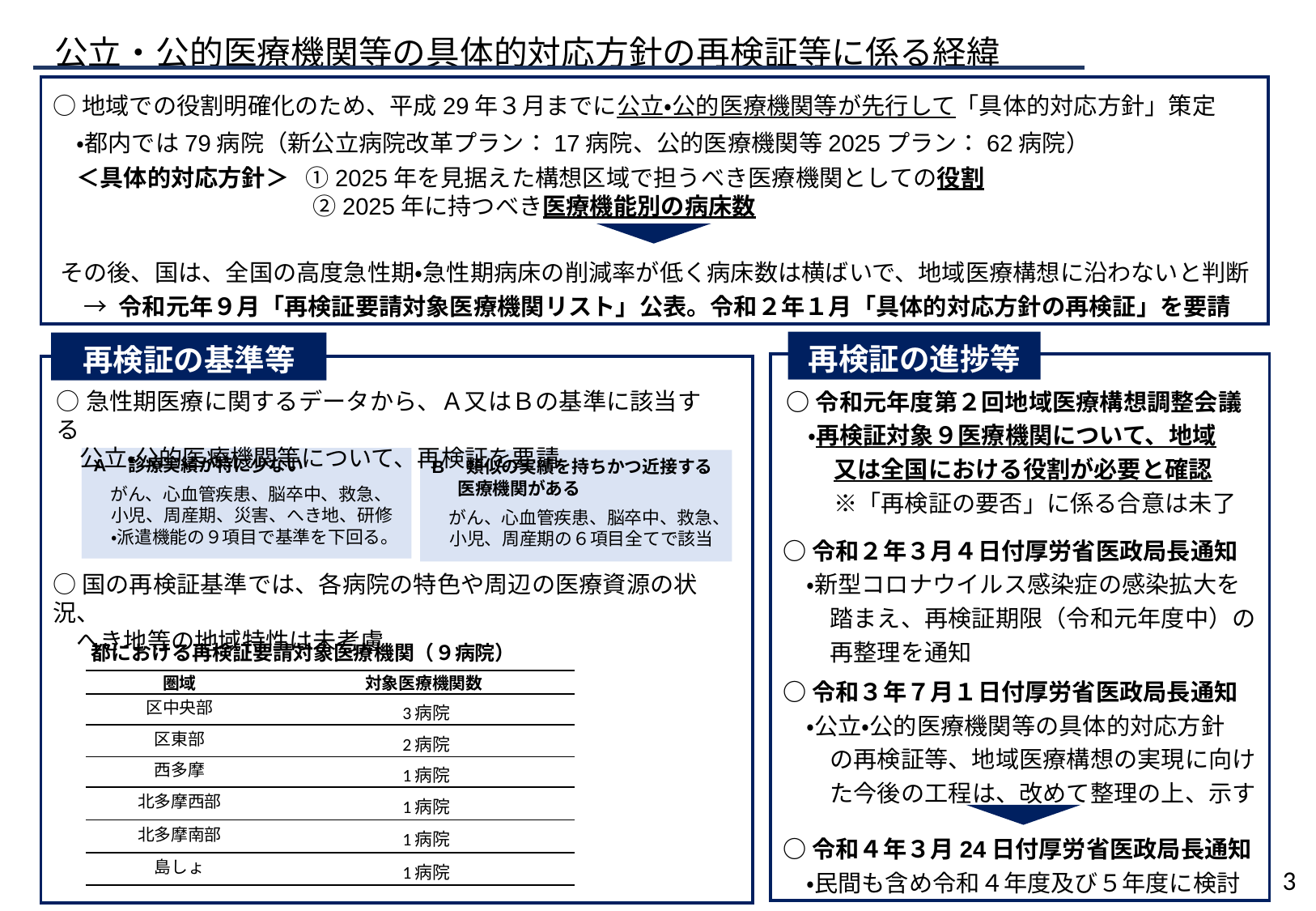

公立・公的医療機関等の具体的対応方針の再検証等に係る経緯
○地域での役割明確化のため、平成29年３月までに公立・公的医療機関等が先行して「具体的対応方針」策定
　・都内では79病院（新公立病院改革プラン：17病院、公的医療機関等2025プラン：62病院）

　＜具体的対応方針＞   ①2025年を見据えた構想区域で担うべき医療機関としての役割
　　　　　　　　　　　②2025年に持つべき医療機能別の病床数

その後、国は、全国の高度急性期・急性期病床の削減率が低く病床数は横ばいで、地域医療構想に沿わないと判断
 → 令和元年９月「再検証要請対象医療機関リスト」公表。令和２年１月「具体的対応方針の再検証」を要請
再検証の進捗等
再検証の基準等

○令和元年度第２回地域医療構想調整会議
   ・再検証対象９医療機関について、地域
　　又は全国における役割が必要と確認
　　※「再検証の要否」に係る合意は未了
○急性期医療に関するデータから、Ａ又はＢの基準に該当する
　公立・公的医療機関等について、再検証を要請
A　診療実績が特に少ない

　がん、心血管疾患、脳卒中、救急、
　小児、周産期、災害、へき地、研修
　・派遣機能の９項目で基準を下回る。
B　類似の実績を持ちかつ近接する
　  医療機関がある

　がん、心血管疾患、脳卒中、救急、
　小児、周産期の６項目全てで該当
○令和２年３月４日付厚労省医政局長通知
　・新型コロナウイルス感染症の感染拡大を
　　踏まえ、再検証期限（令和元年度中）の
　　再整理を通知

○令和３年７月１日付厚労省医政局長通知
　・公立・公的医療機関等の具体的対応方針
　　の再検証等、地域医療構想の実現に向け
　　た今後の工程は、改めて整理の上、示す

○令和４年３月24日付厚労省医政局長通知
　・民間も含め令和４年度及び５年度に検討
○国の再検証基準では、各病院の特色や周辺の医療資源の状況、
　へき地等の地域特性は未考慮
都における再検証要請対象医療機関（９病院）
| 圏域 | 対象医療機関数 |  |
| --- | --- | --- |
| 区中央部 | 3病院 |  |
| 区東部 | 2病院 |  |
|  |  |  |
| 西多摩 | 1病院 |  |
|  |  |  |
| 北多摩西部 | 1病院 |  |
| 北多摩南部 | 1病院 |  |
| 島しょ | 1病院 |  |

3